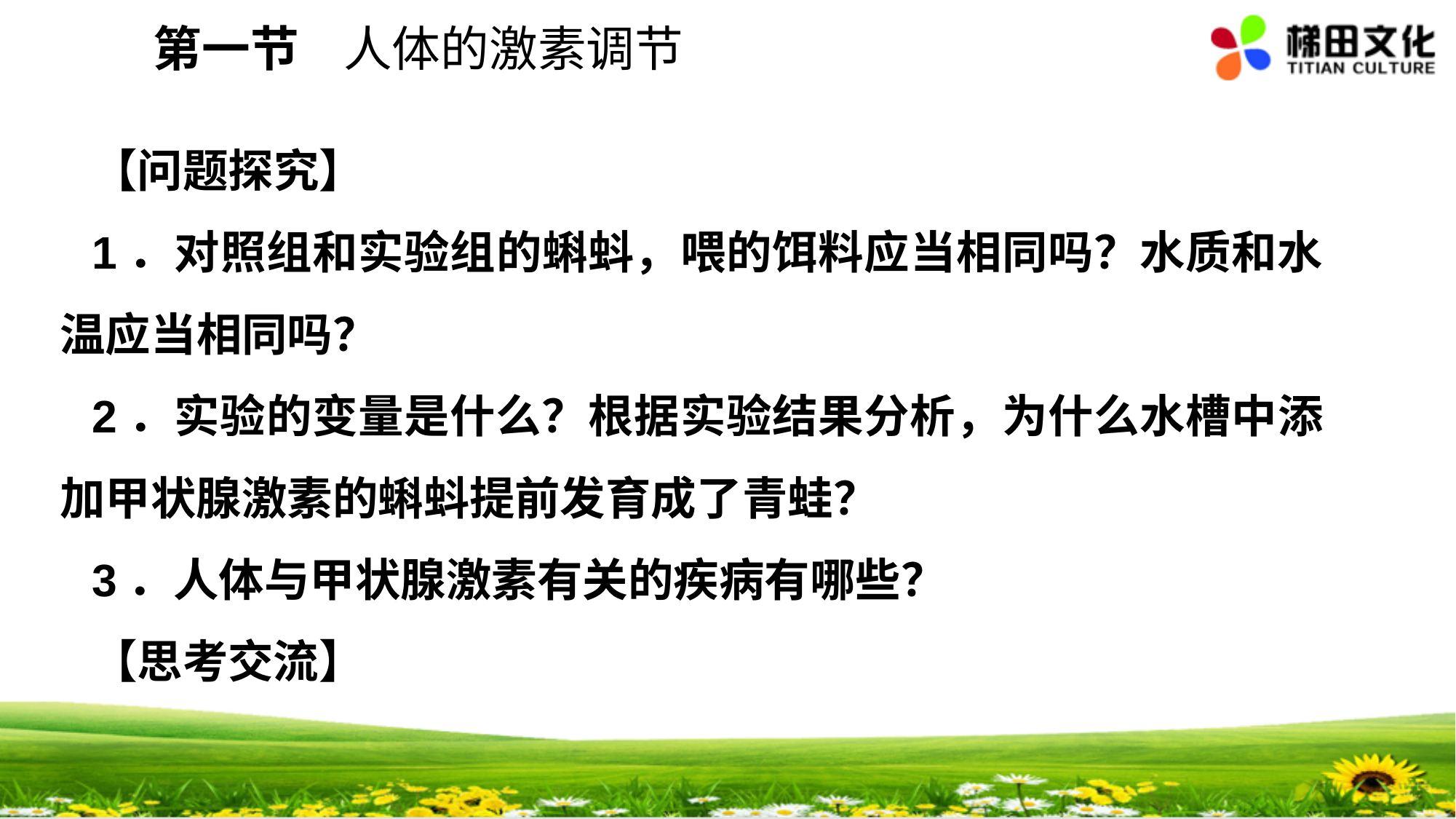

第一节    人体的激素调节
【问题探究】
1．对照组和实验组的蝌蚪，喂的饵料应当相同吗？水质和水温应当相同吗？
2．实验的变量是什么？根据实验结果分析，为什么水槽中添加甲状腺激素的蝌蚪提前发育成了青蛙？
3．人体与甲状腺激素有关的疾病有哪些？
【思考交流】